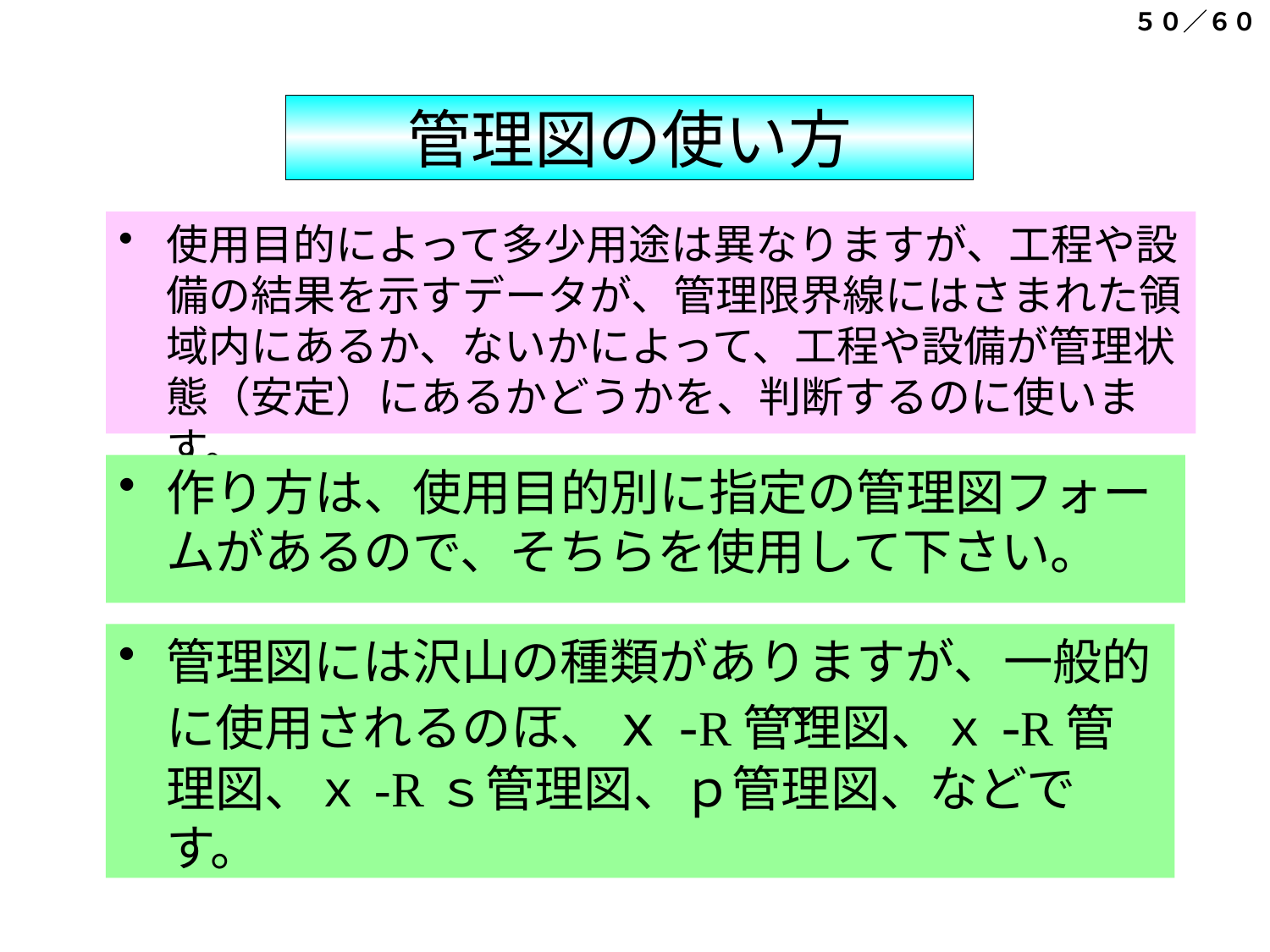

５０／６０
# 管理図の使い方
使用目的によって多少用途は異なりますが、工程や設備の結果を示すデータが、管理限界線にはさまれた領域内にあるか、ないかによって、工程や設備が管理状態（安定）にあるかどうかを、判断するのに使います。

作り方は、使用目的別に指定の管理図フォームがあるので、そちらを使用して下さい。
管理図には沢山の種類がありますが、一般的に使用されるのは、ｘ-R管理図、ｘ-R管理図、ｘ-Rｓ管理図、ｐ管理図、などです。